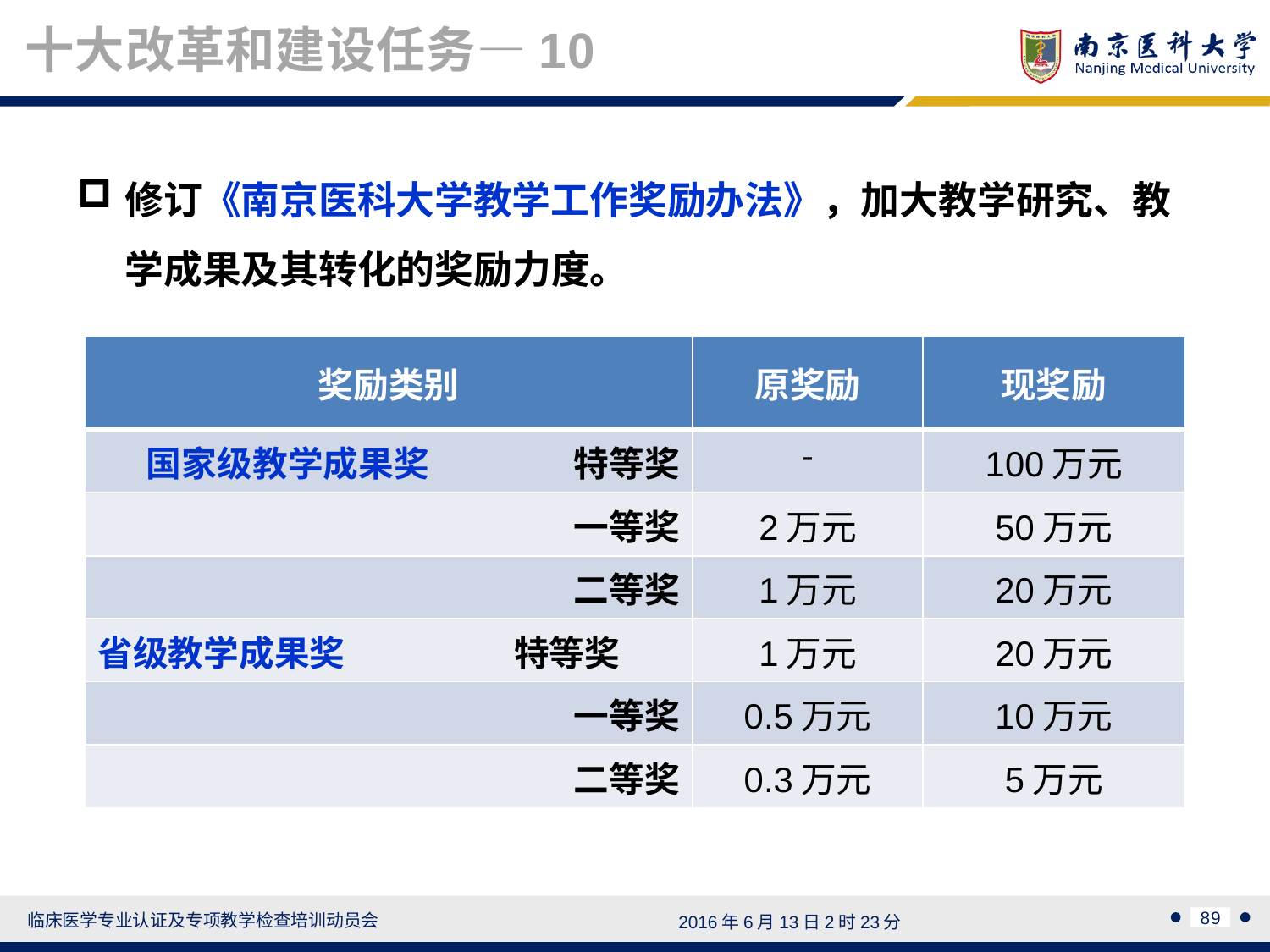

十大改革和建设任务—10
修订《南京医科大学教学工作奖励办法》，加大教学研究、教学成果及其转化的奖励力度。
| 奖励类别 | 原奖励 | 现奖励 |
| --- | --- | --- |
| 国家级教学成果奖 特等奖 | - | 100万元 |
| 一等奖 | 2万元 | 50万元 |
| 二等奖 | 1万元 | 20万元 |
| 省级教学成果奖 特等奖 | 1万元 | 20万元 |
| 一等奖 | 0.5万元 | 10万元 |
| 二等奖 | 0.3万元 | 5万元 |